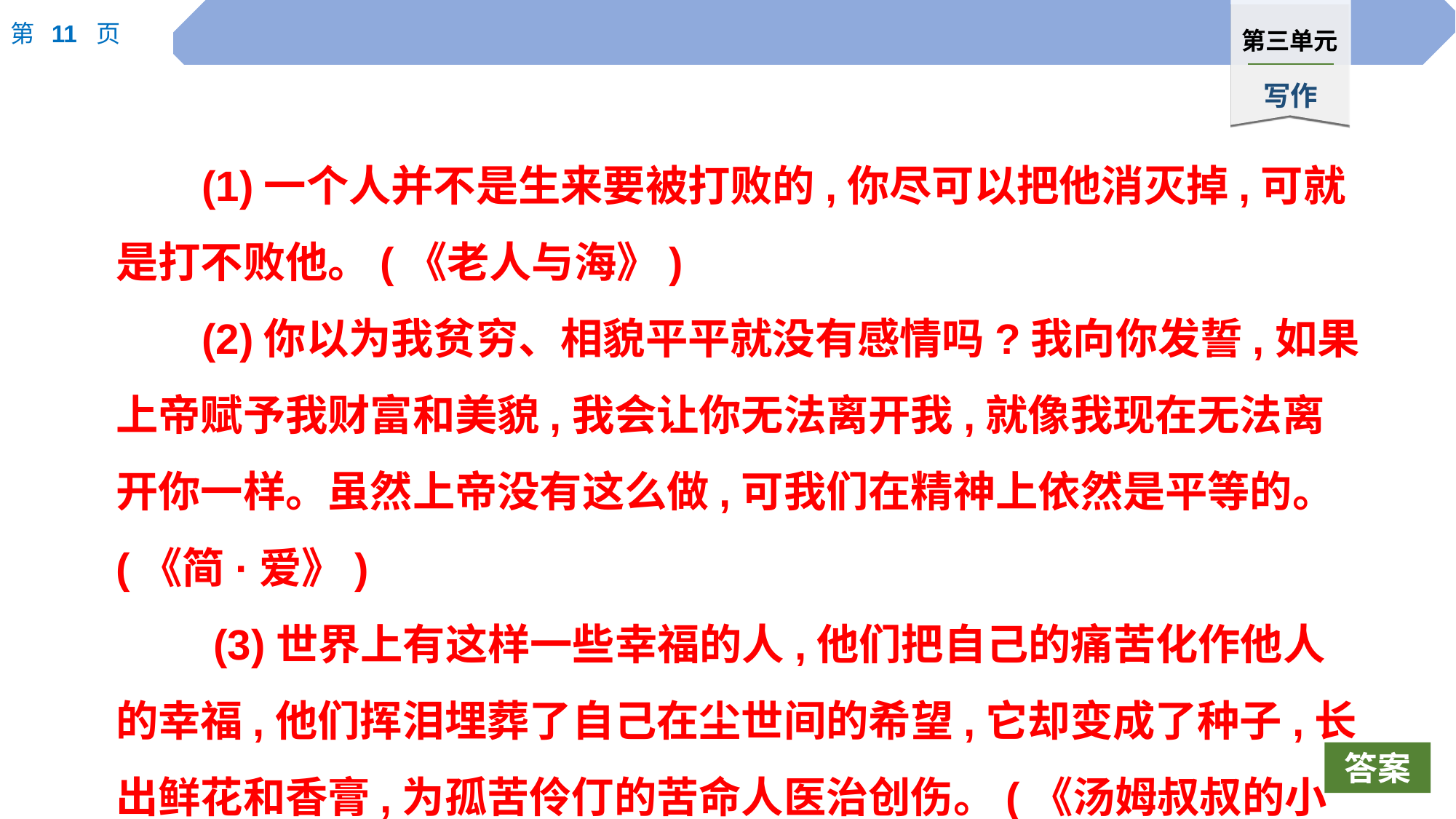

(1)一个人并不是生来要被打败的,你尽可以把他消灭掉,可就是打不败他。(《老人与海》)
(2)你以为我贫穷、相貌平平就没有感情吗?我向你发誓,如果上帝赋予我财富和美貌,我会让你无法离开我,就像我现在无法离开你一样。虽然上帝没有这么做,可我们在精神上依然是平等的。(《简·爱》)
 (3)世界上有这样一些幸福的人,他们把自己的痛苦化作他人的幸福,他们挥泪埋葬了自己在尘世间的希望,它却变成了种子,长出鲜花和香膏,为孤苦伶仃的苦命人医治创伤。(《汤姆叔叔的小屋》)

答案